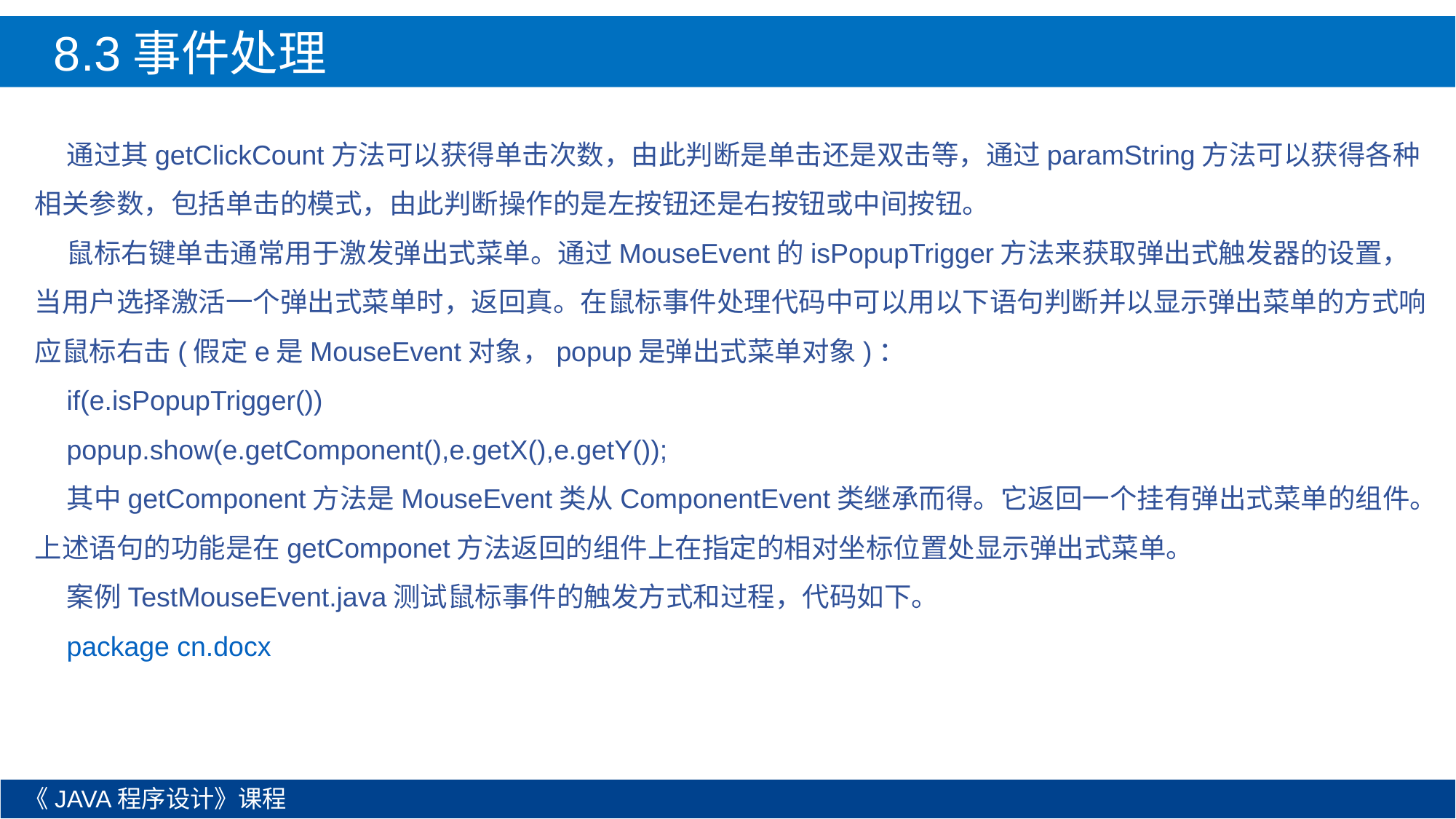

8.3事件处理
通过其getClickCount方法可以获得单击次数，由此判断是单击还是双击等，通过paramString方法可以获得各种相关参数，包括单击的模式，由此判断操作的是左按钮还是右按钮或中间按钮。
鼠标右键单击通常用于激发弹出式菜单。通过MouseEvent的isPopupTrigger方法来获取弹出式触发器的设置，当用户选择激活一个弹出式菜单时，返回真。在鼠标事件处理代码中可以用以下语句判断并以显示弹出菜单的方式响应鼠标右击(假定e是MouseEvent对象，popup是弹出式菜单对象)：
if(e.isPopupTrigger())
popup.show(e.getComponent(),e.getX(),e.getY());
其中getComponent方法是MouseEvent类从ComponentEvent类继承而得。它返回一个挂有弹出式菜单的组件。上述语句的功能是在getComponet方法返回的组件上在指定的相对坐标位置处显示弹出式菜单。
案例TestMouseEvent.java测试鼠标事件的触发方式和过程，代码如下。
package cn.docx
《JAVA程序设计》课程